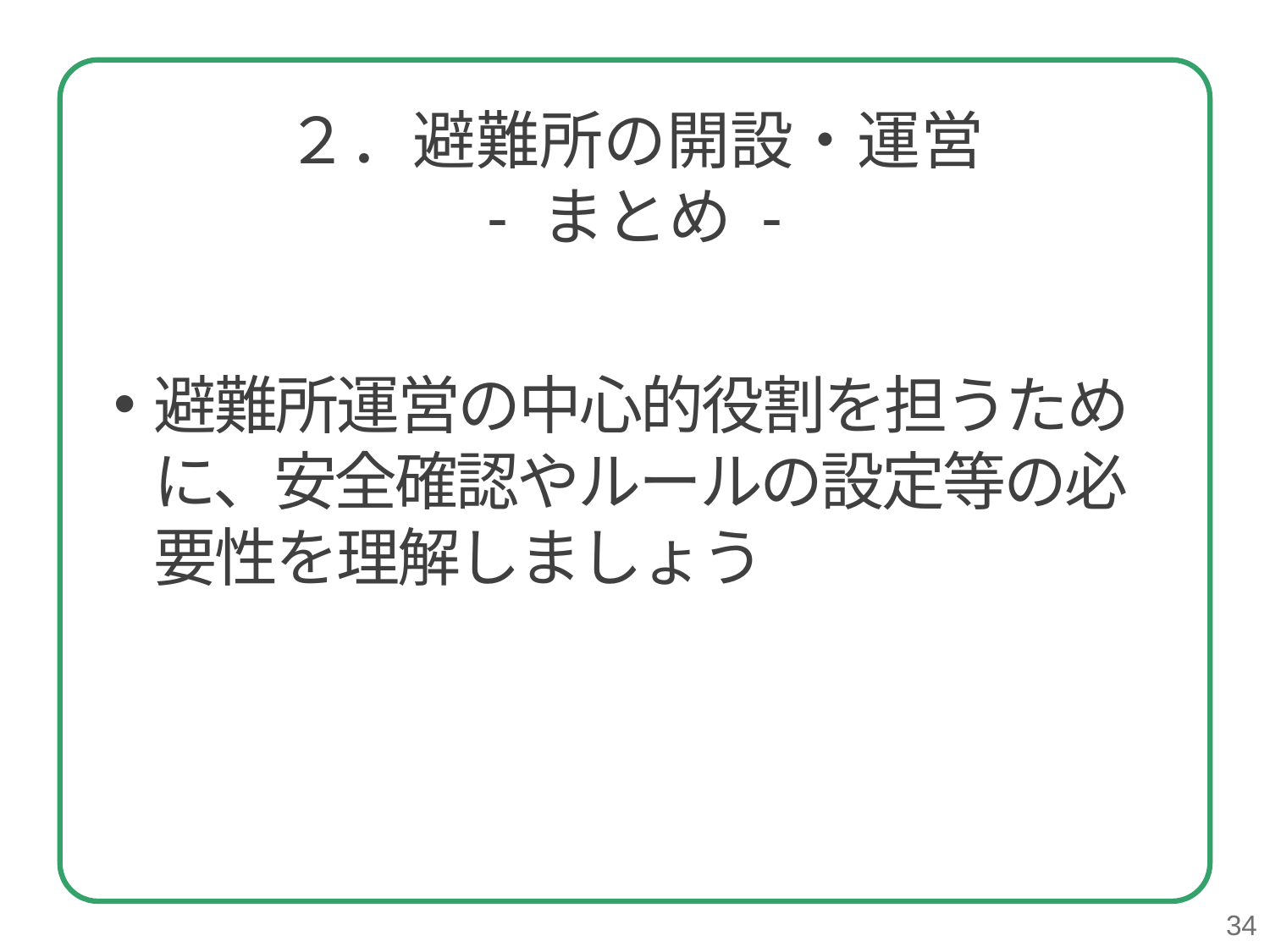

２．避難所の開設・運営
- まとめ -
避難所運営の中心的役割を担うために、安全確認やルールの設定等の必要性を理解しましょう
34